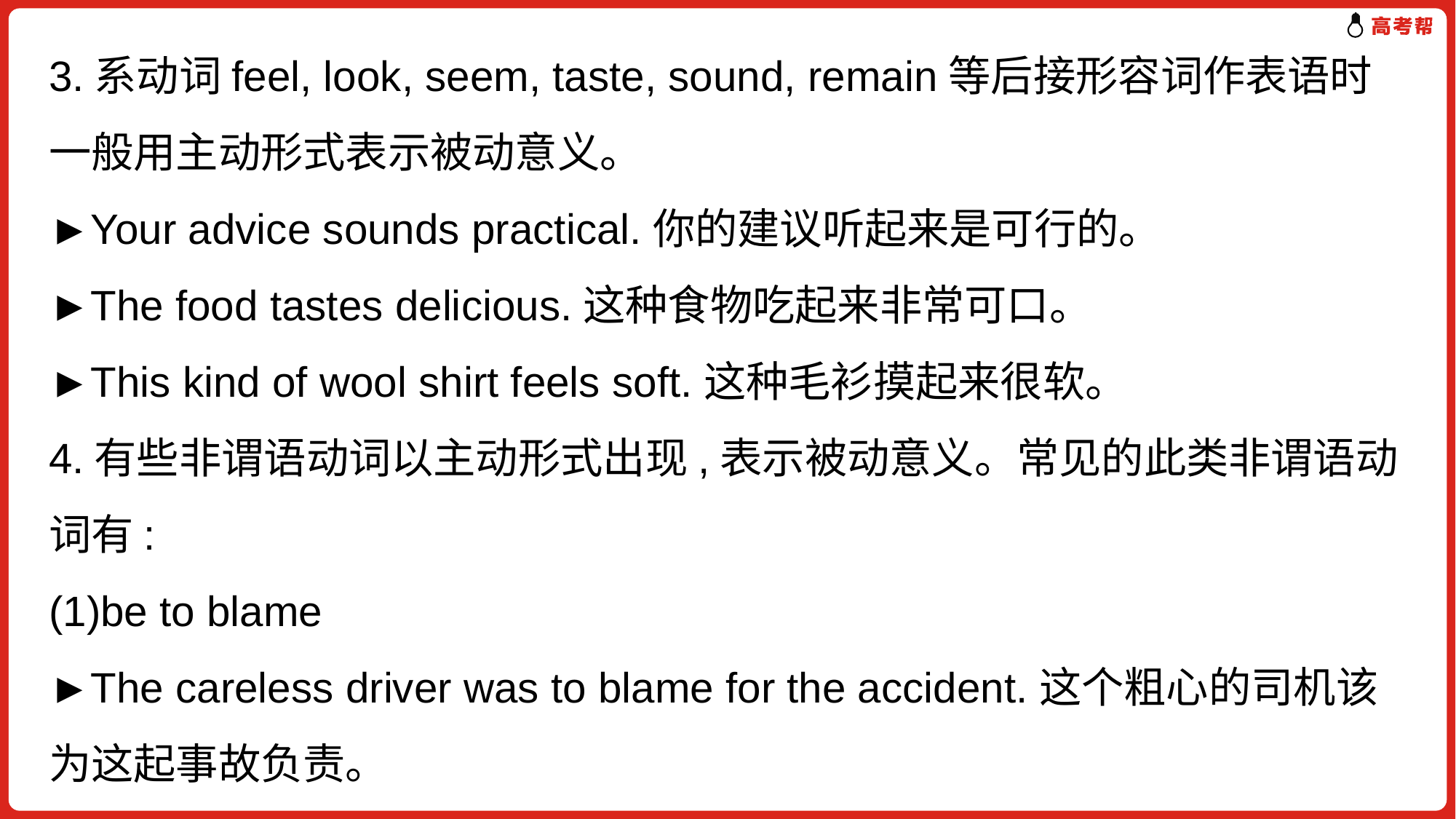

3.系动词feel, look, seem, taste, sound, remain等后接形容词作表语时一般用主动形式表示被动意义。
►Your advice sounds practical.你的建议听起来是可行的。
►The food tastes delicious.这种食物吃起来非常可口。
►This kind of wool shirt feels soft.这种毛衫摸起来很软。
4.有些非谓语动词以主动形式出现,表示被动意义。常见的此类非谓语动词有:
(1)be to blame
►The careless driver was to blame for the accident.这个粗心的司机该为这起事故负责。